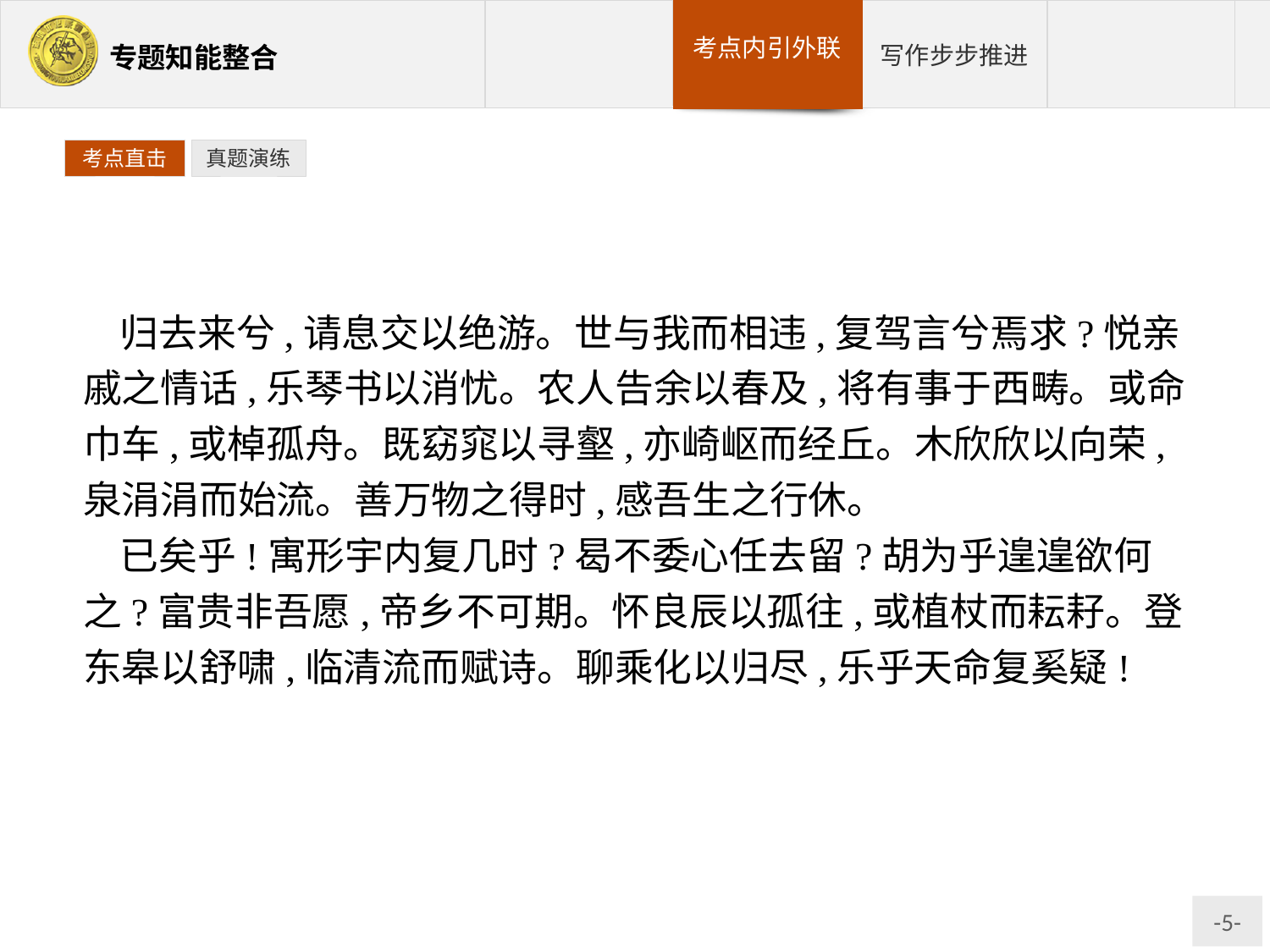

考点直击
真题演练
归去来兮,请息交以绝游。世与我而相违,复驾言兮焉求?悦亲戚之情话,乐琴书以消忧。农人告余以春及,将有事于西畴。或命巾车,或棹孤舟。既窈窕以寻壑,亦崎岖而经丘。木欣欣以向荣,泉涓涓而始流。善万物之得时,感吾生之行休。
已矣乎!寓形宇内复几时?曷不委心任去留?胡为乎遑遑欲何之?富贵非吾愿,帝乡不可期。怀良辰以孤往,或植杖而耘耔。登东皋以舒啸,临清流而赋诗。聊乘化以归尽,乐乎天命复奚疑!